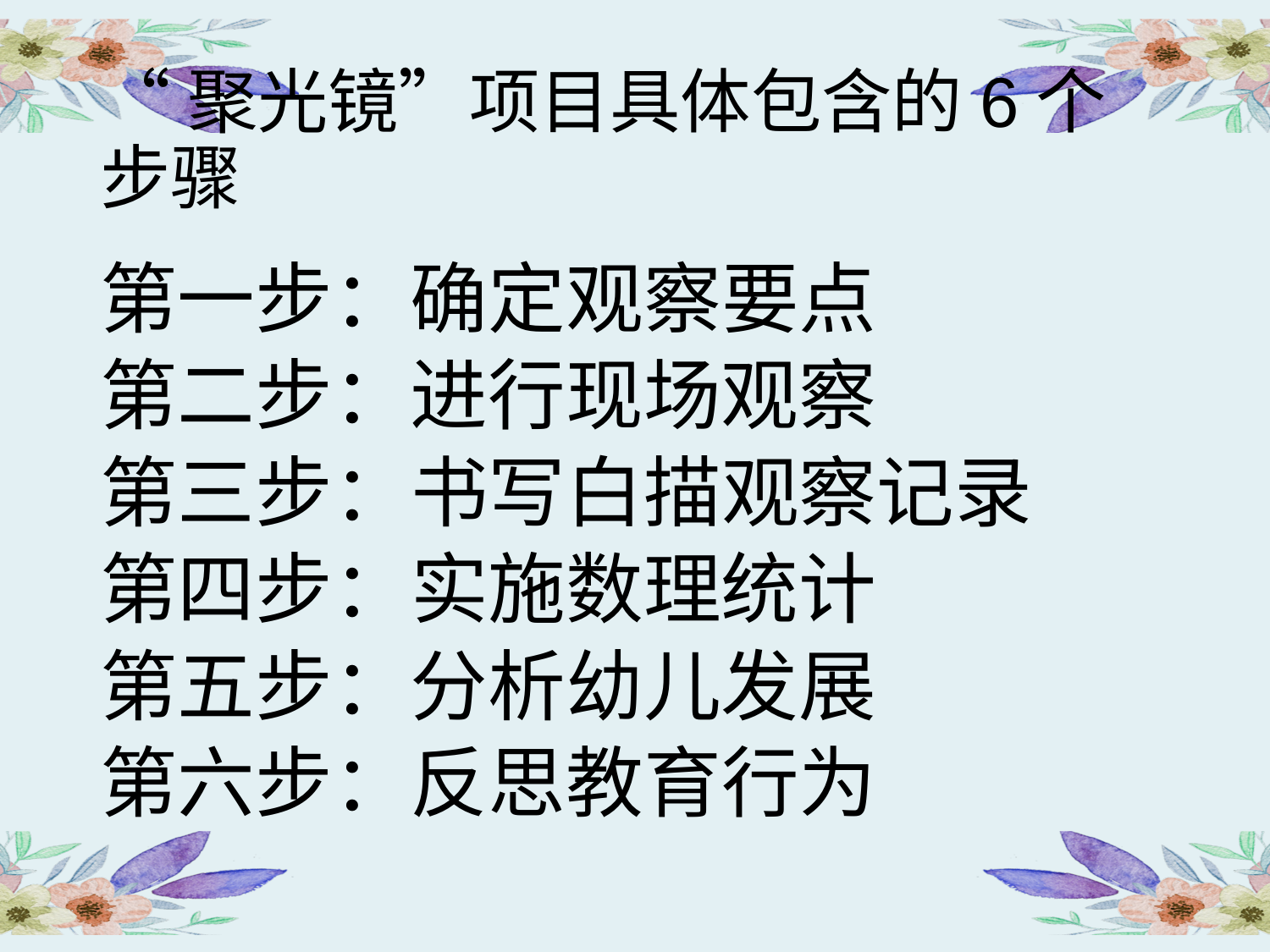

# “聚光镜”项目具体包含的6个步骤
第一步：确定观察要点
第二步：进行现场观察
第三步：书写白描观察记录
第四步：实施数理统计
第五步：分析幼儿发展
第六步：反思教育行为